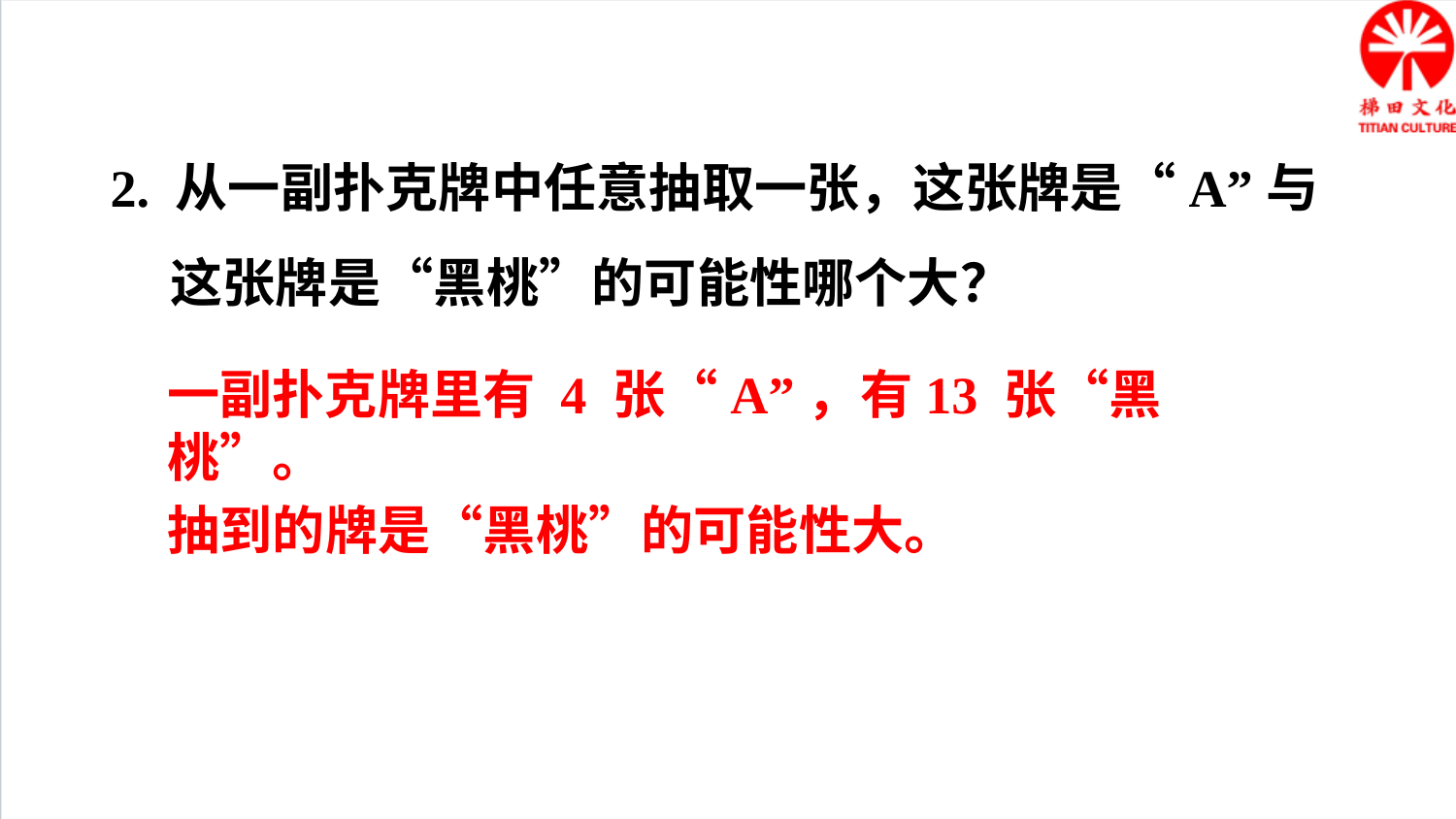

2. 从一副扑克牌中任意抽取一张，这张牌是“A”与
    这张牌是“黑桃”的可能性哪个大？
一副扑克牌里有 4 张“A”，有13 张“黑桃”。
抽到的牌是“黑桃”的可能性大。